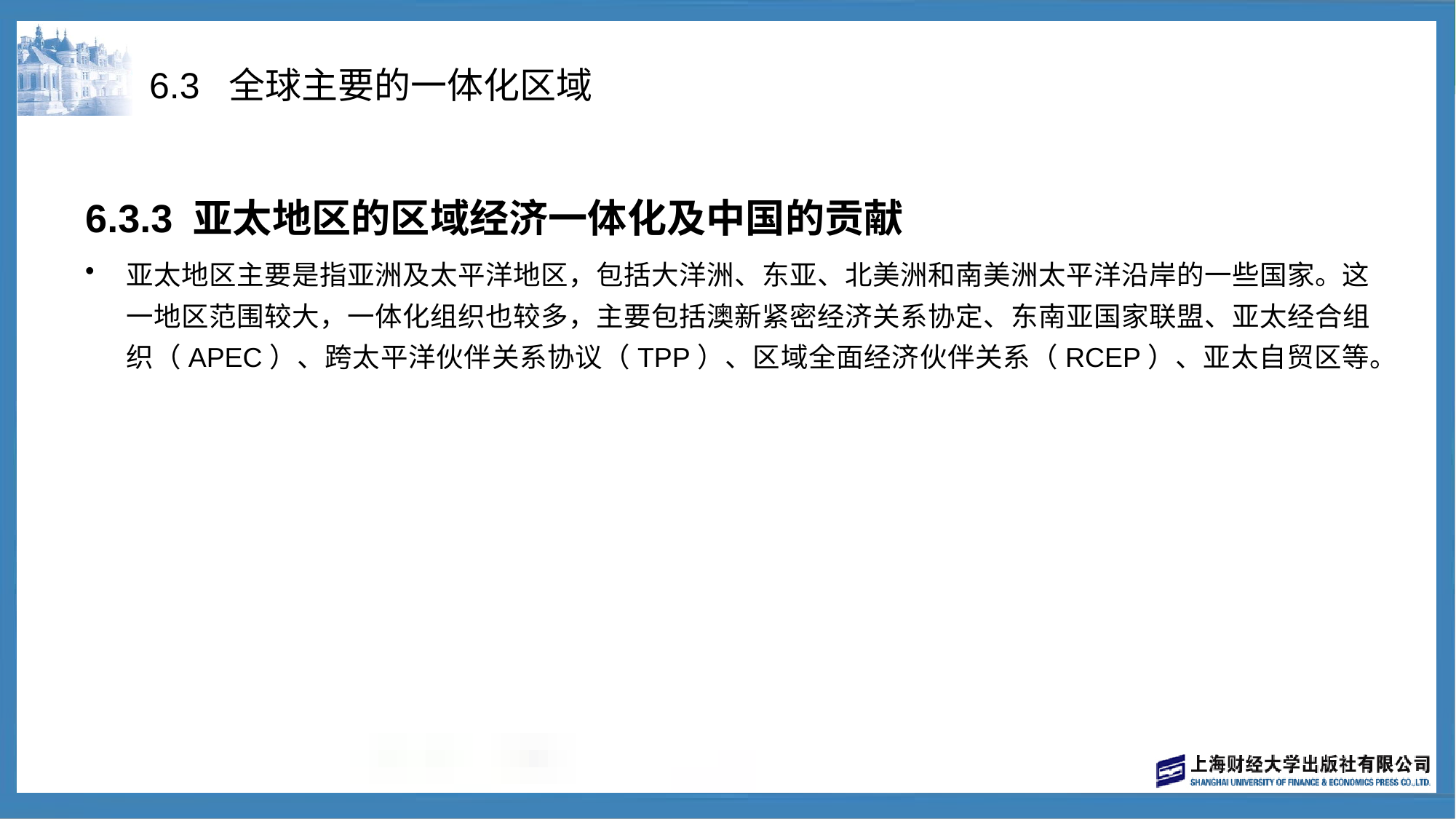

# 6.3  全球主要的一体化区域
6.3.3 亚太地区的区域经济一体化及中国的贡献
亚太地区主要是指亚洲及太平洋地区，包括大洋洲、东亚、北美洲和南美洲太平洋沿岸的一些国家。这一地区范围较大，一体化组织也较多，主要包括澳新紧密经济关系协定、东南亚国家联盟、亚太经合组织（APEC）、跨太平洋伙伴关系协议（TPP）、区域全面经济伙伴关系（RCEP）、亚太自贸区等。